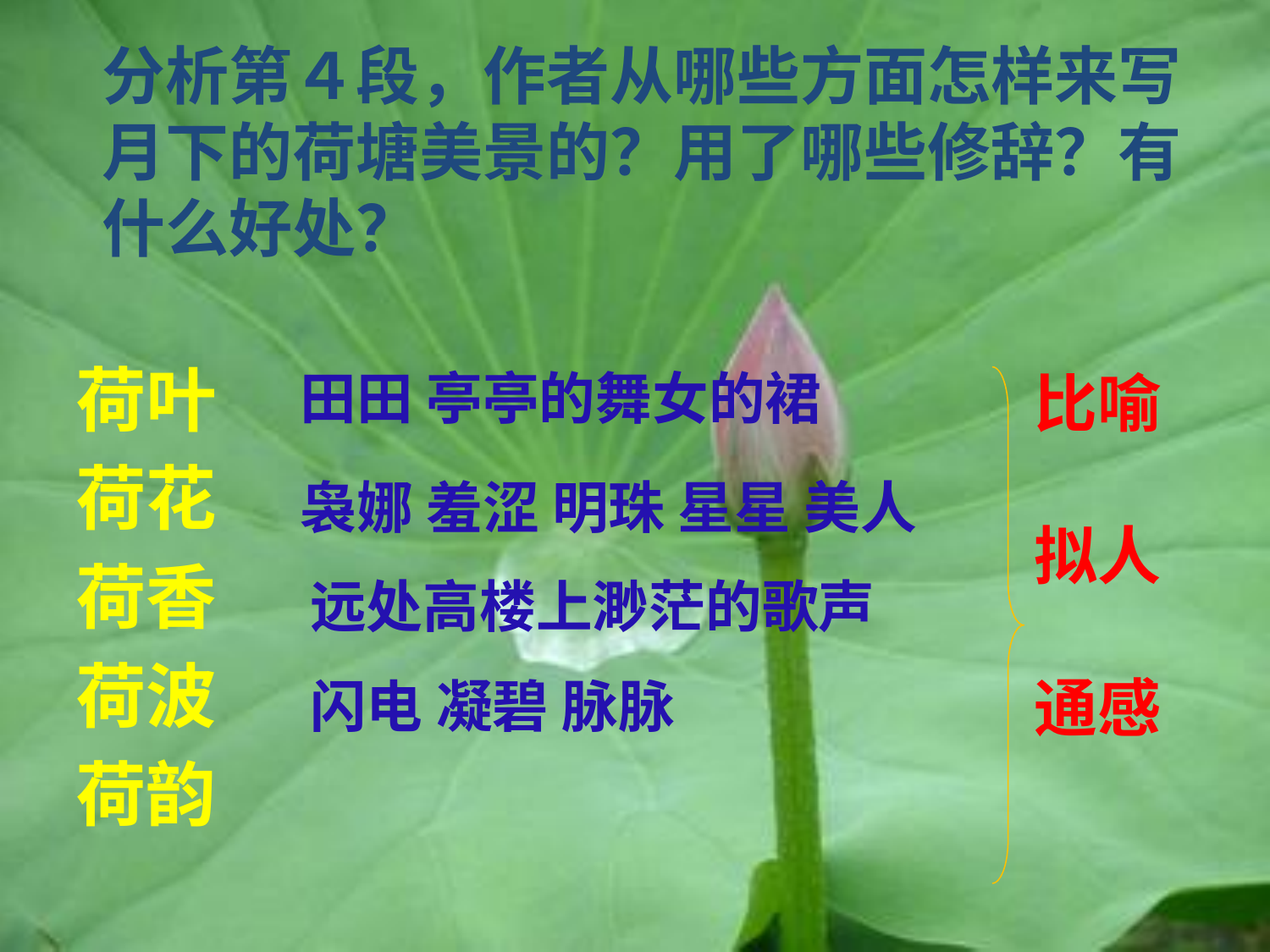

分析第４段，作者从哪些方面怎样来写月下的荷塘美景的？用了哪些修辞？有什么好处？

荷叶
荷花
荷香
荷波
荷韵
田田 亭亭的舞女的裙
比喻

拟人

通感

袅娜 羞涩 明珠 星星 美人
远处高楼上渺茫的歌声
闪电 凝碧 脉脉